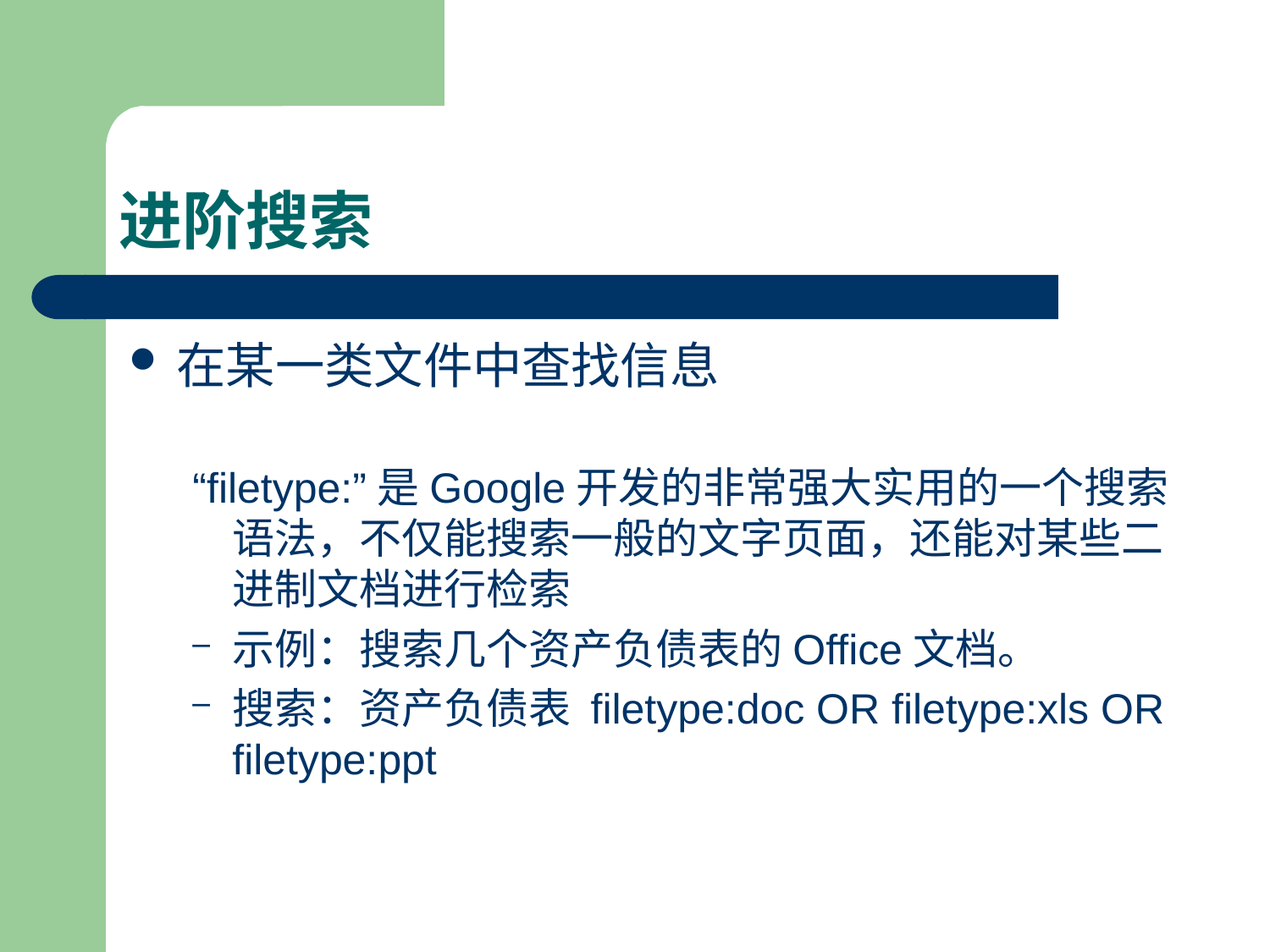

# 进阶搜索
在某一类文件中查找信息

“filetype:”是Google开发的非常强大实用的一个搜索语法，不仅能搜索一般的文字页面，还能对某些二进制文档进行检索
示例：搜索几个资产负债表的Office文档。
搜索：资产负债表 filetype:doc OR filetype:xls OR filetype:ppt